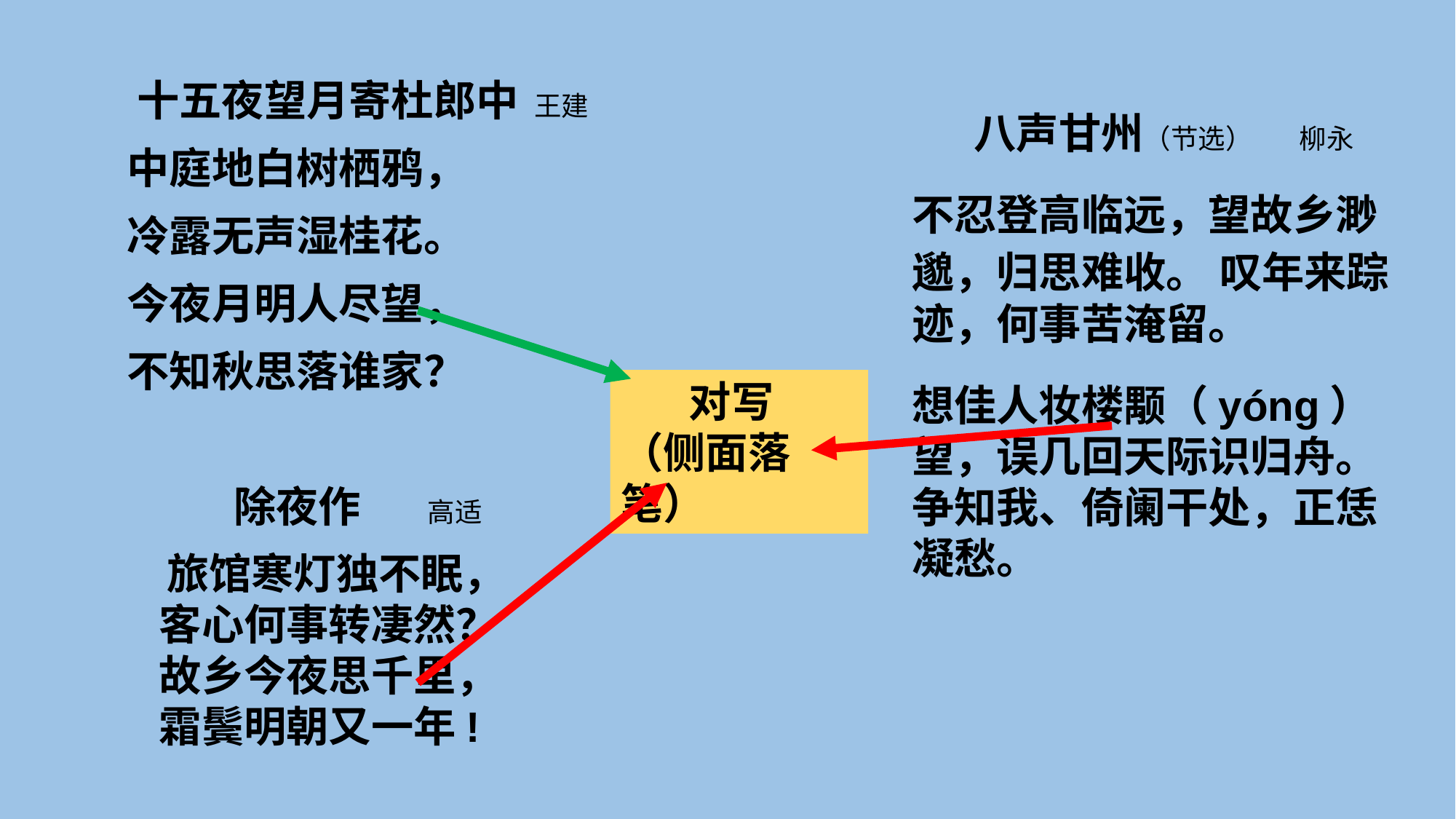

十五夜望月寄杜郎中  王建
     中庭地白树栖鸦，
     冷露无声湿桂花。
     今夜月明人尽望，
     不知秋思落谁家？

         八声甘州（节选）       柳永
不忍登高临远，望故乡渺邈，归思难收。 叹年来踪迹，何事苦淹留。
想佳人妆楼颙（yóng）望，误几回天际识归舟。争知我、倚阑干处，正恁凝愁。

      对写
（侧面落笔）

           除夜作      高适
　旅馆寒灯独不眠，
 客心何事转凄然？
 故乡今夜思千里，
 霜鬓明朝又一年!